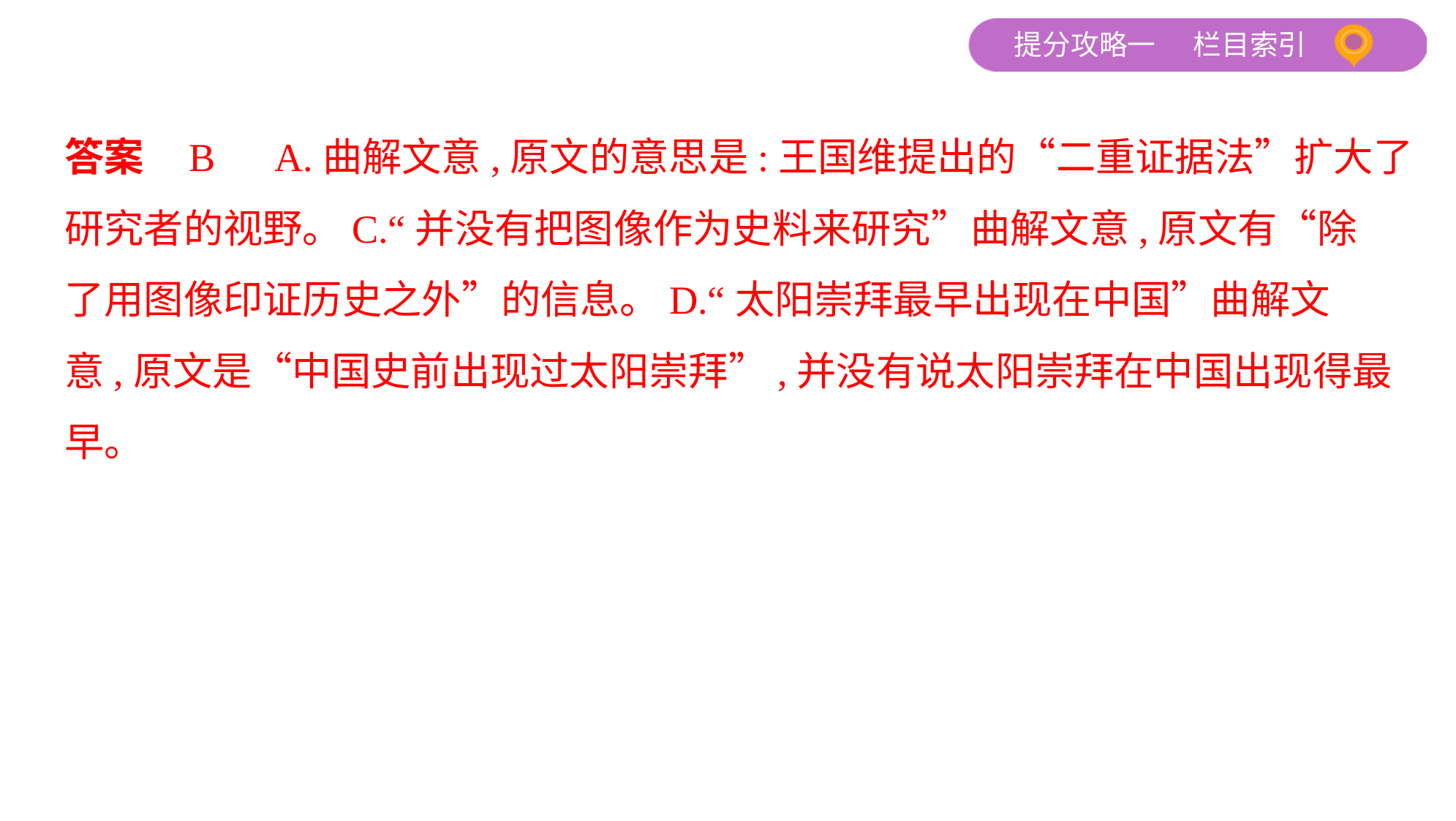

答案    B　A.曲解文意,原文的意思是:王国维提出的“二重证据法”扩大了
研究者的视野。C.“并没有把图像作为史料来研究”曲解文意,原文有“除
了用图像印证历史之外”的信息。D.“太阳崇拜最早出现在中国”曲解文
意,原文是“中国史前出现过太阳崇拜”,并没有说太阳崇拜在中国出现得最
早。